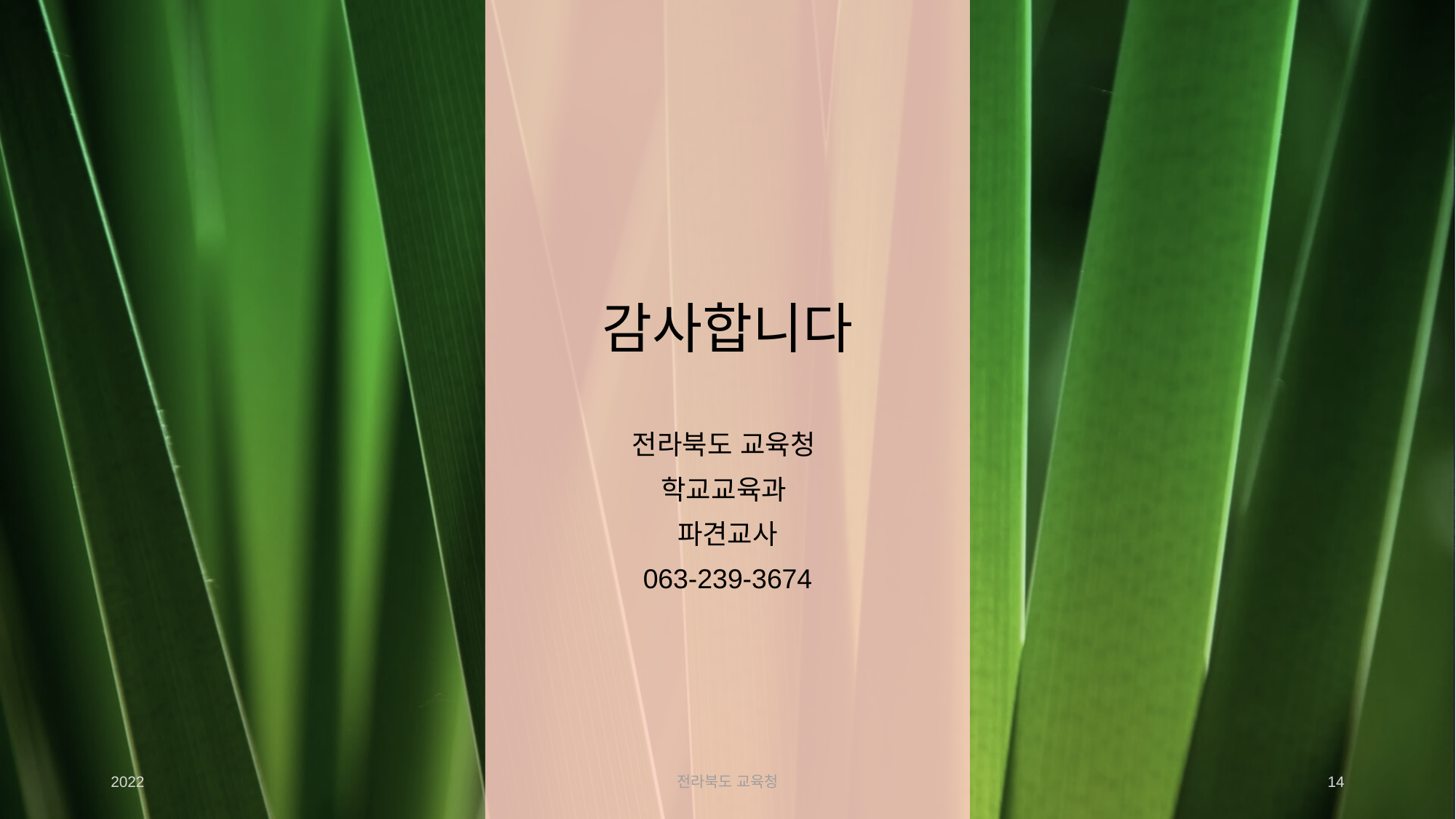

# 감사합니다
전라북도 교육청
학교교육과
파견교사
063-239-3674
2022
전라북도 교육청
14